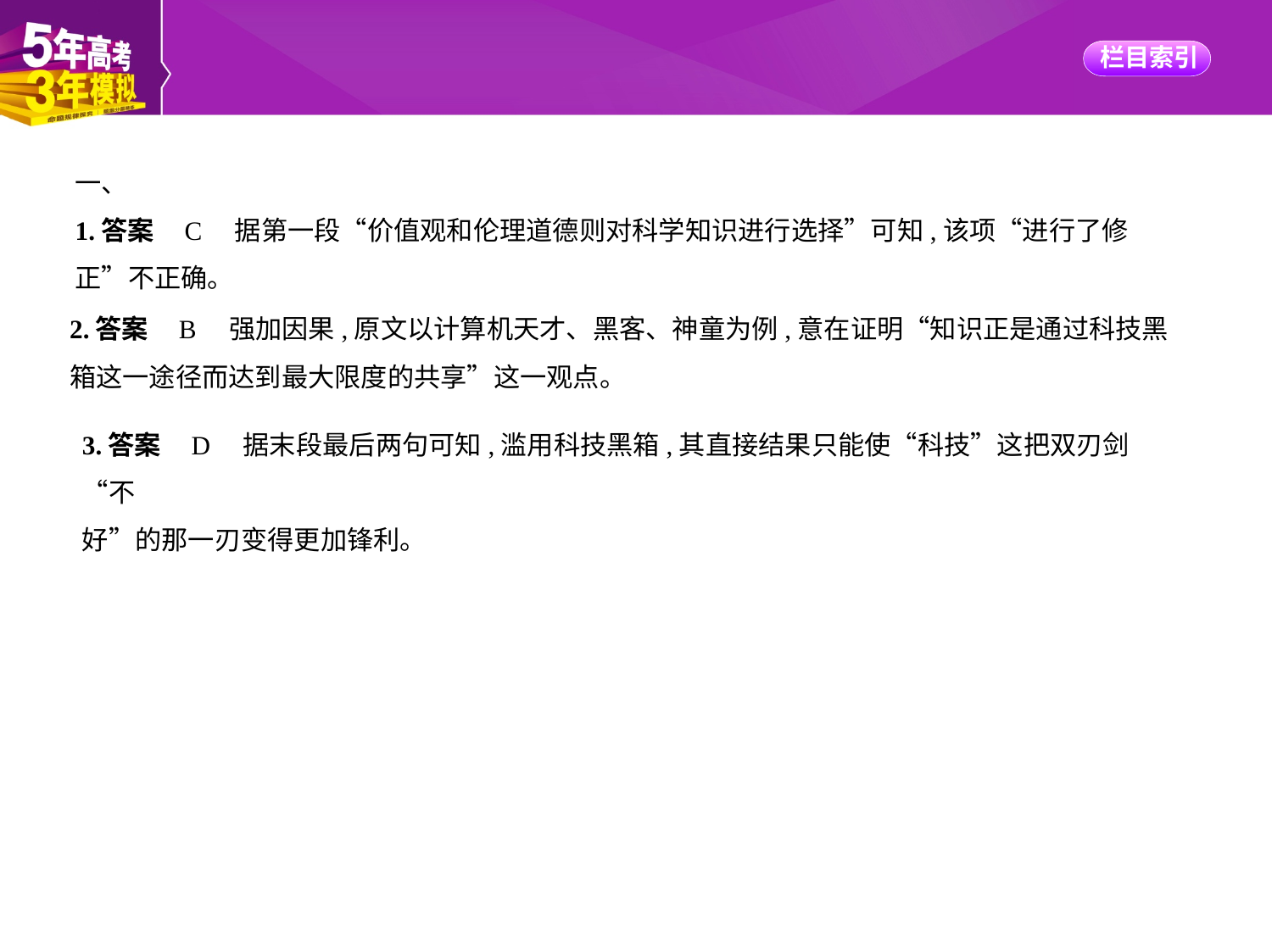

一、
1.答案    C　据第一段“价值观和伦理道德则对科学知识进行选择”可知,该项“进行了修
正”不正确。
2.答案    B　强加因果,原文以计算机天才、黑客、神童为例,意在证明“知识正是通过科技黑
箱这一途径而达到最大限度的共享”这一观点。
3.答案    D　据末段最后两句可知,滥用科技黑箱,其直接结果只能使“科技”这把双刃剑“不
好”的那一刃变得更加锋利。